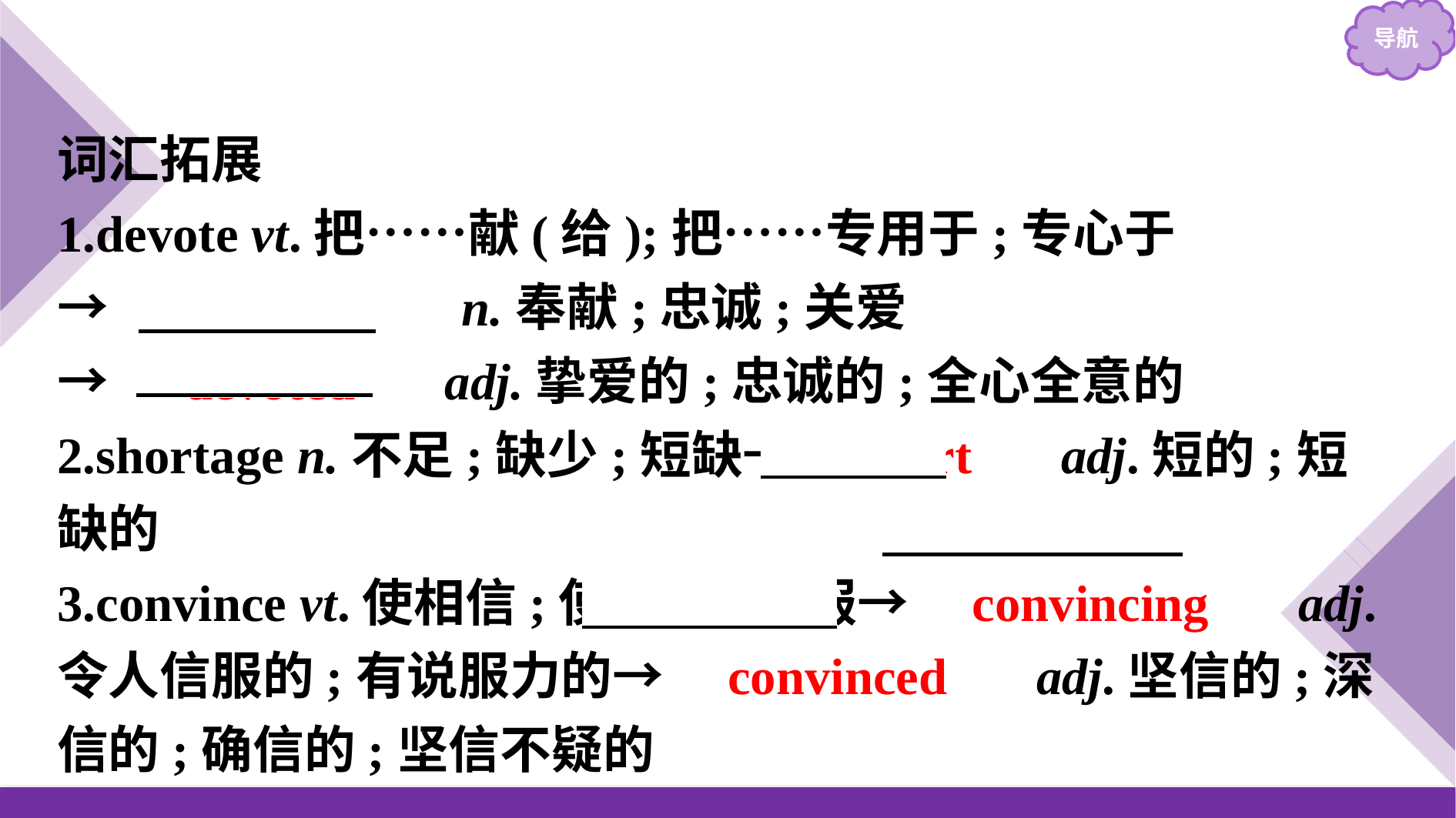

词汇拓展
1.devote vt.把……献(给);把……专用于;专心于
→　devotion　 n.奉献;忠诚;关爱
→　devoted　 adj.挚爱的;忠诚的;全心全意的
2.shortage n.不足;缺少;短缺→　short　 adj.短的;短缺的
3.convince vt.使相信;使确信;说服→　convincing　 adj.令人信服的;有说服力的→　convinced　 adj.坚信的;深信的;确信的;坚信不疑的